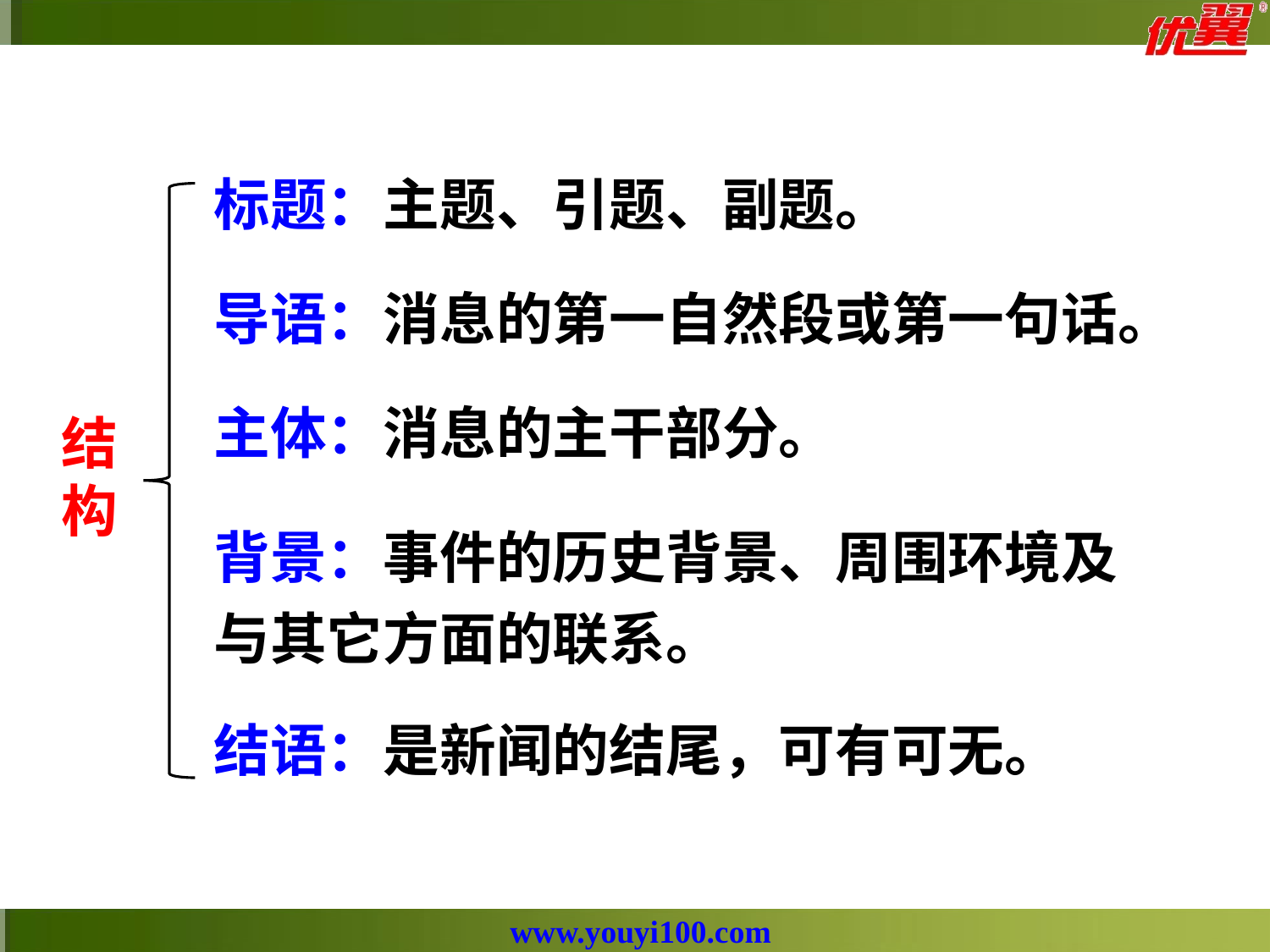

标题：主题、引题、副题。

导语：消息的第一自然段或第一句话。
主体：消息的主干部分。
结构
背景：事件的历史背景、周围环境及与其它方面的联系。
结语：是新闻的结尾，可有可无。